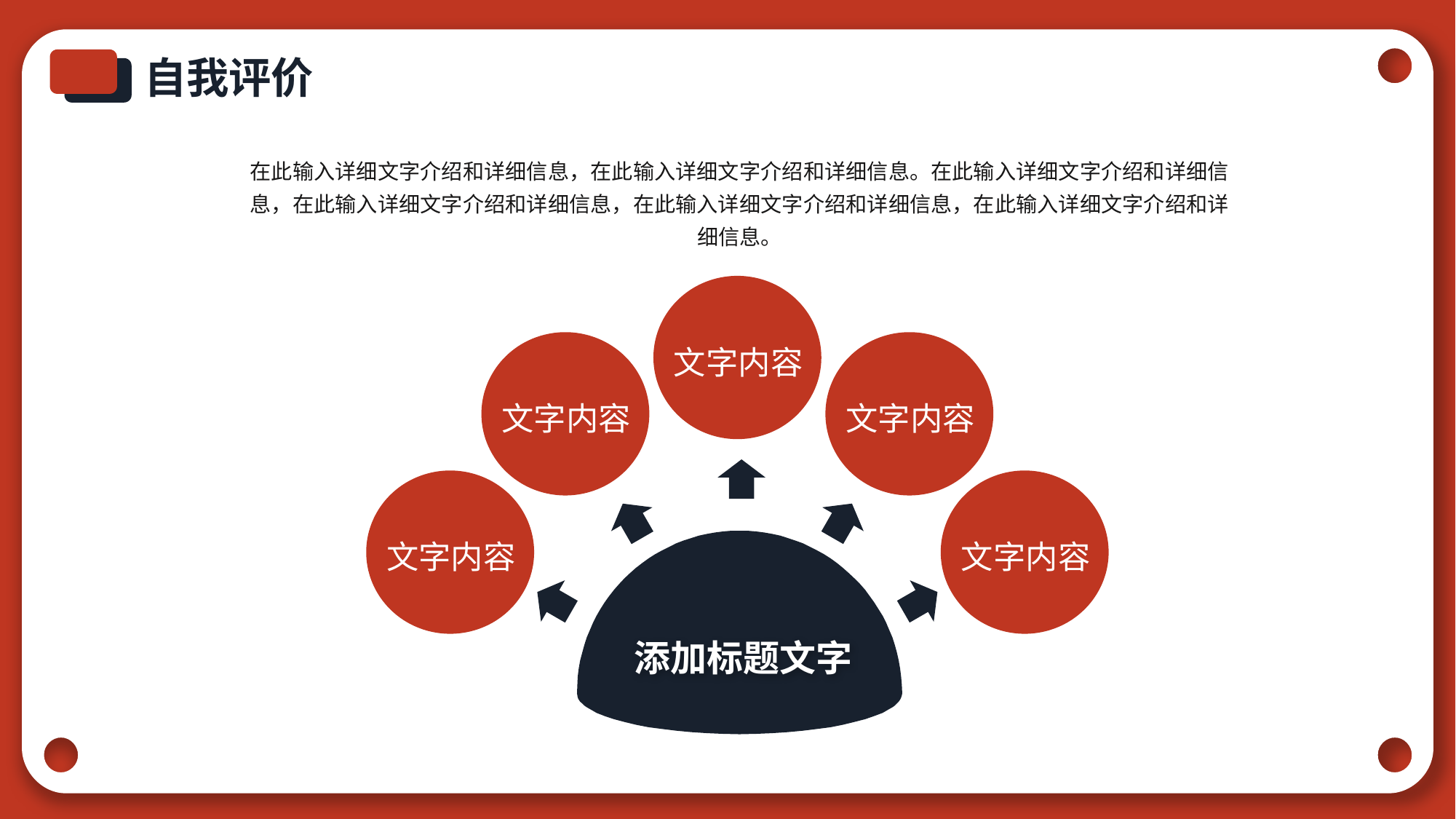

自我评价

在此输入详细文字介绍和详细信息，在此输入详细文字介绍和详细信息。在此输入详细文字介绍和详细信息，在此输入详细文字介绍和详细信息，在此输入详细文字介绍和详细信息，在此输入详细文字介绍和详细信息。

文字内容

文字内容

文字内容

文字内容

文字内容

添加标题文字